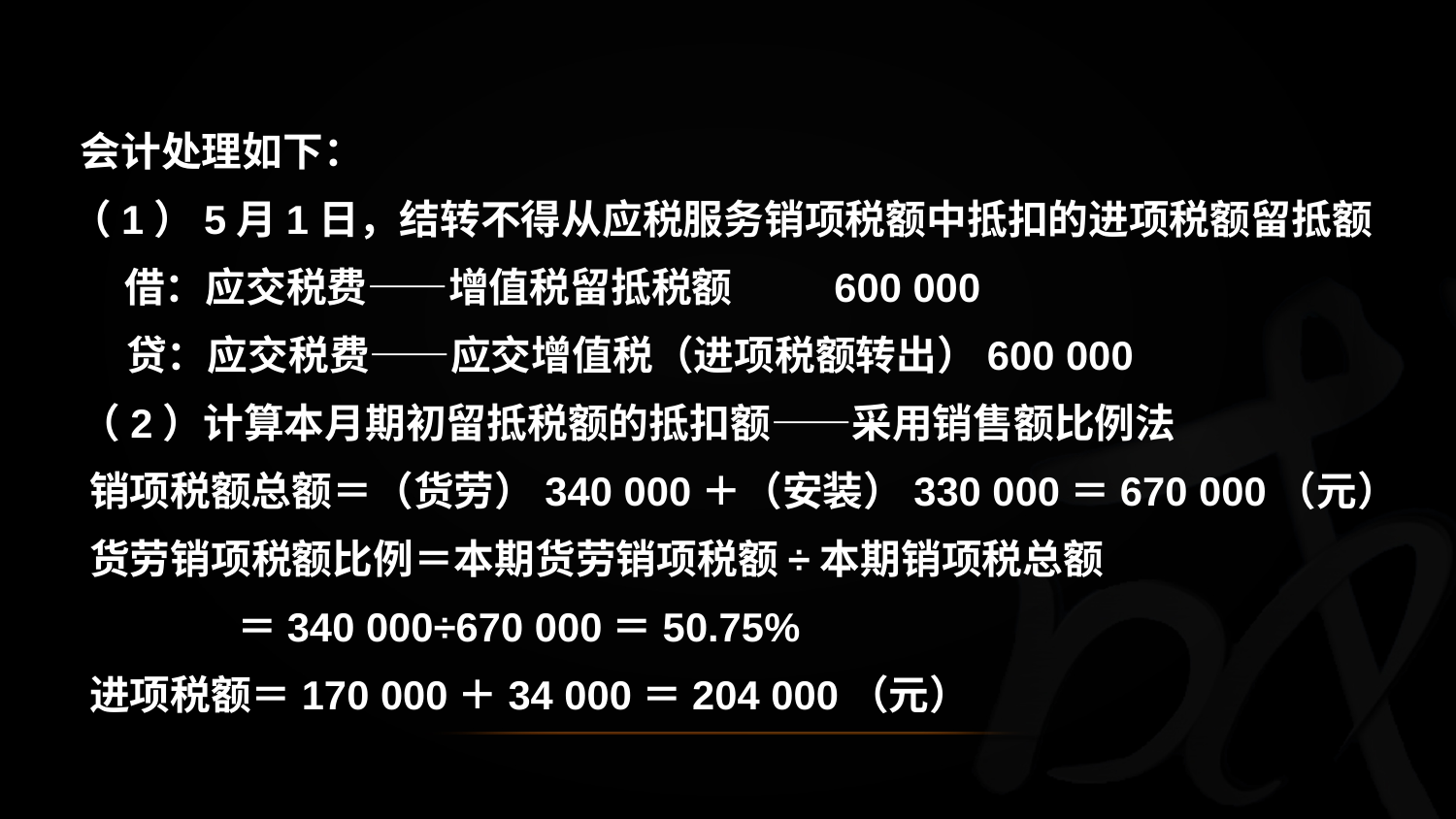

会计处理如下：
  （1）5月1日，结转不得从应税服务销项税额中抵扣的进项税额留抵额
        借：应交税费——增值税留抵税额          600 000
        贷：应交税费——应交增值税（进项税额转出）600 000
   （2）计算本月期初留抵税额的抵扣额——采用销售额比例法
    销项税额总额＝（货劳）340 000＋（安装）330 000＝670 000（元）
    货劳销项税额比例＝本期货劳销项税额÷本期销项税总额
                    ＝340 000÷670 000＝50.75%
    进项税额＝170 000＋34 000＝204 000（元）